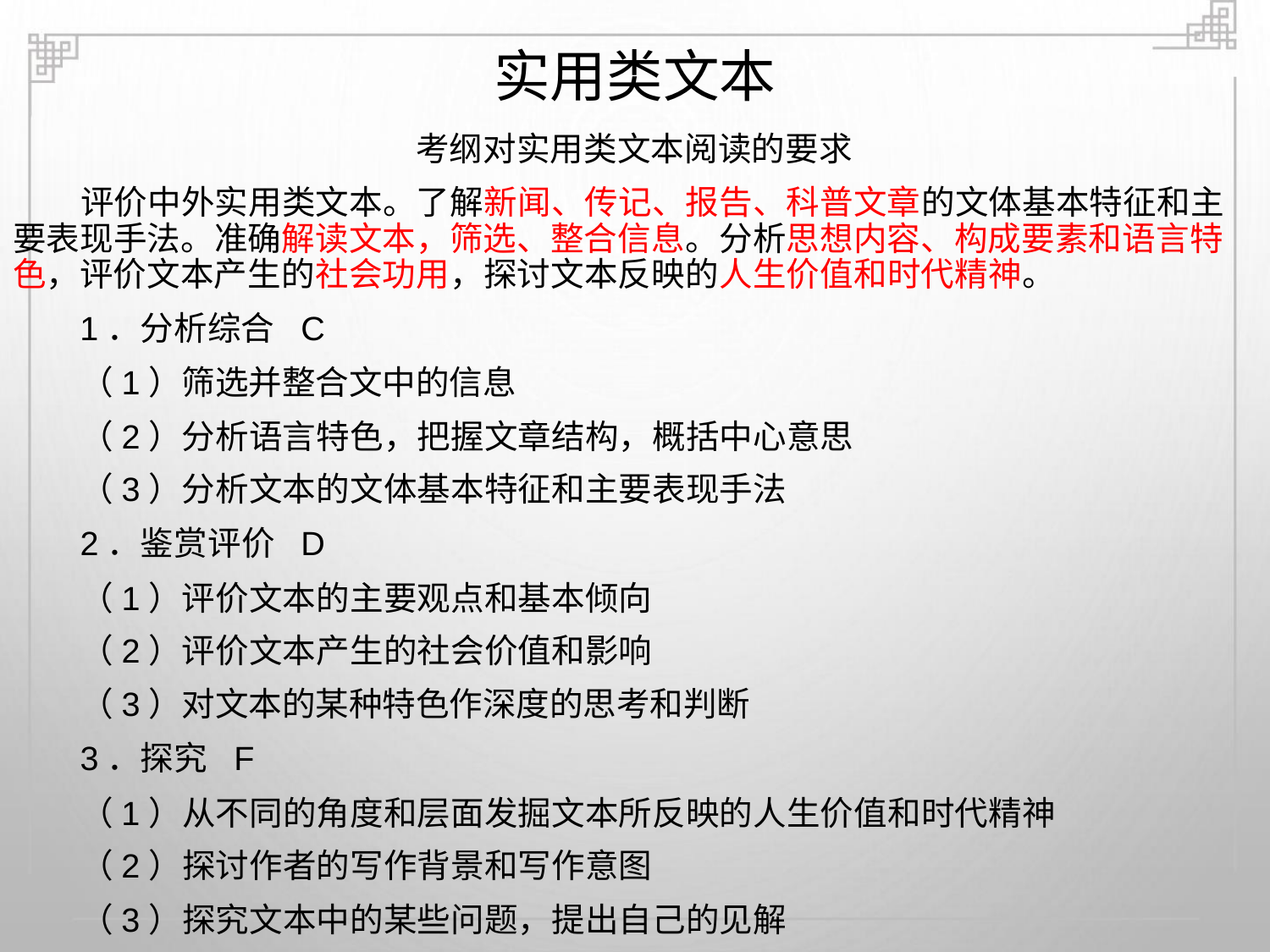

实用类文本
考纲对实用类文本阅读的要求
评价中外实用类文本。了解新闻、传记、报告、科普文章的文体基本特征和主
要表现手法。准确解读文本，筛选、整合信息。分析思想内容、构成要素和语言特
色，评价文本产生的社会功用，探讨文本反映的人生价值和时代精神。
1．分析综合 C
（1）筛选并整合文中的信息
（2）分析语言特色，把握文章结构，概括中心意思
（3）分析文本的文体基本特征和主要表现手法
2．鉴赏评价 D
（1）评价文本的主要观点和基本倾向
（2）评价文本产生的社会价值和影响
（3）对文本的某种特色作深度的思考和判断
3．探究 F
（1）从不同的角度和层面发掘文本所反映的人生价值和时代精神
（2）探讨作者的写作背景和写作意图
（3）探究文本中的某些问题，提出自己的见解